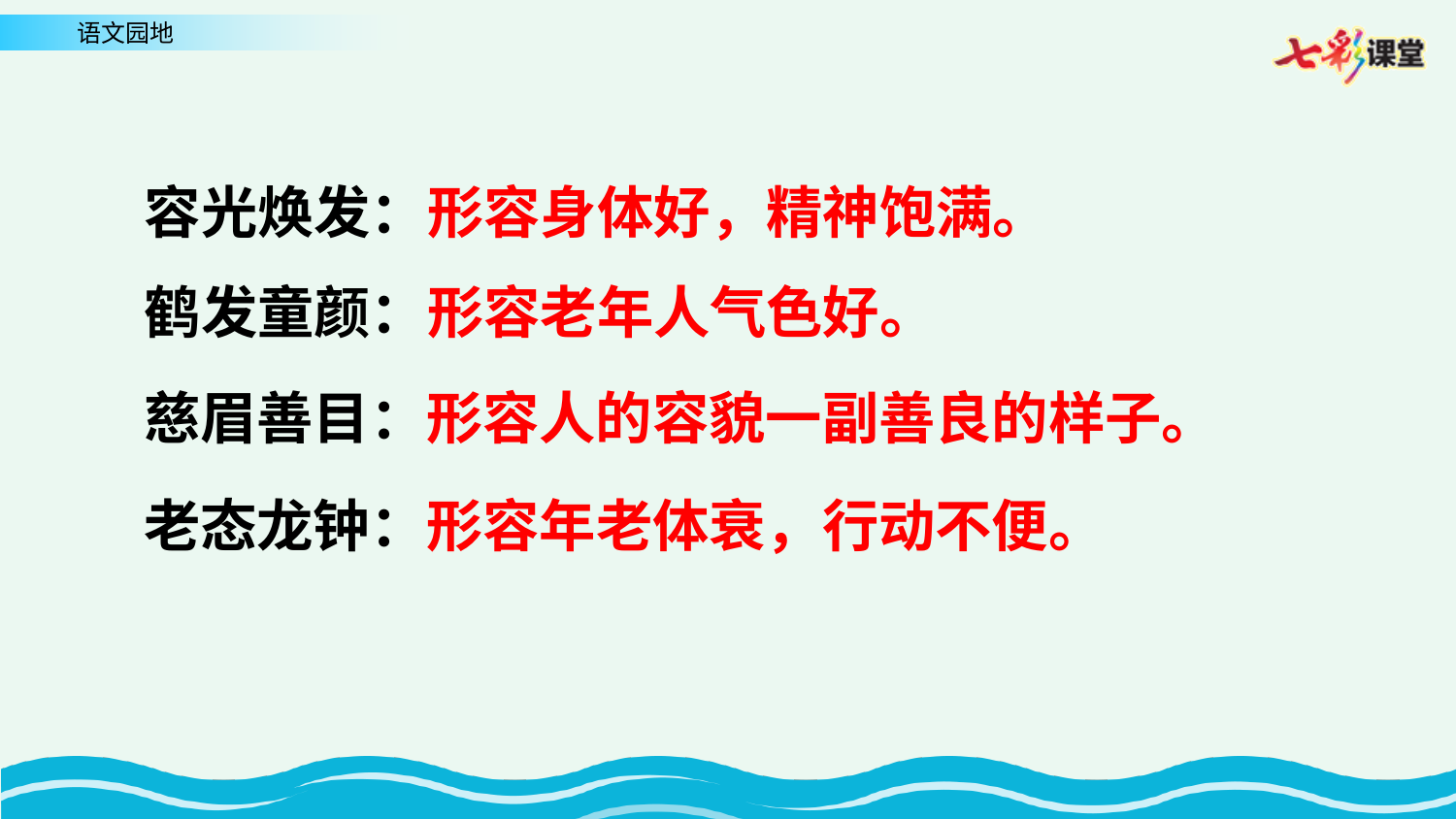

容光焕发：形容身体好，精神饱满。
鹤发童颜：形容老年人气色好。
慈眉善目：形容人的容貌一副善良的样子。
老态龙钟：形容年老体衰，行动不便。